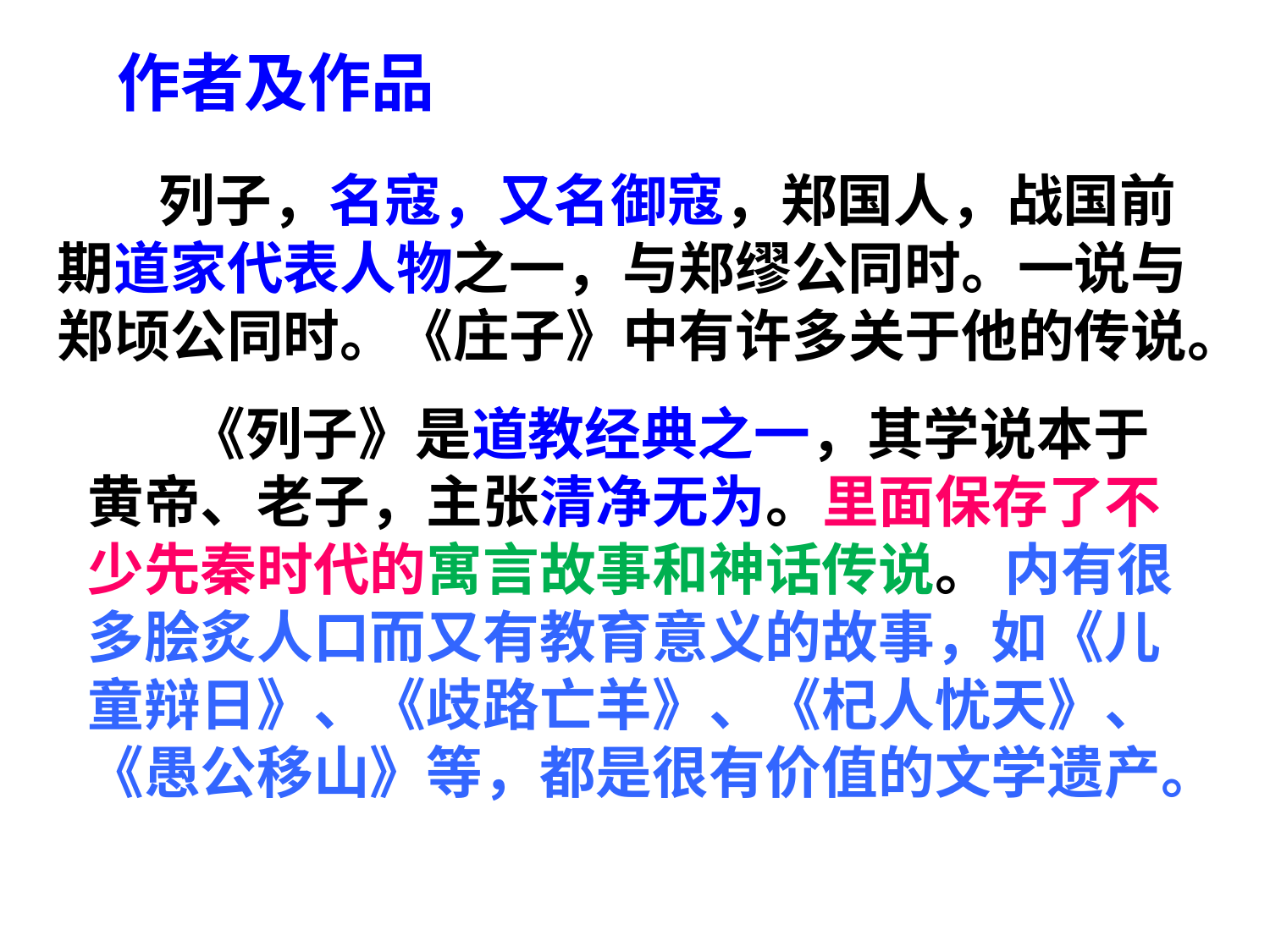

作者及作品
        列子，名寇，又名御寇，郑国人，战国前期道家代表人物之一，与郑缪公同时。一说与郑顷公同时。《庄子》中有许多关于他的传说。
        《列子》是道教经典之一，其学说本于黄帝、老子，主张清净无为。里面保存了不少先秦时代的寓言故事和神话传说。 内有很多脍炙人口而又有教育意义的故事，如《儿童辩日》、《歧路亡羊》、《杞人忧天》、《愚公移山》等，都是很有价值的文学遗产。